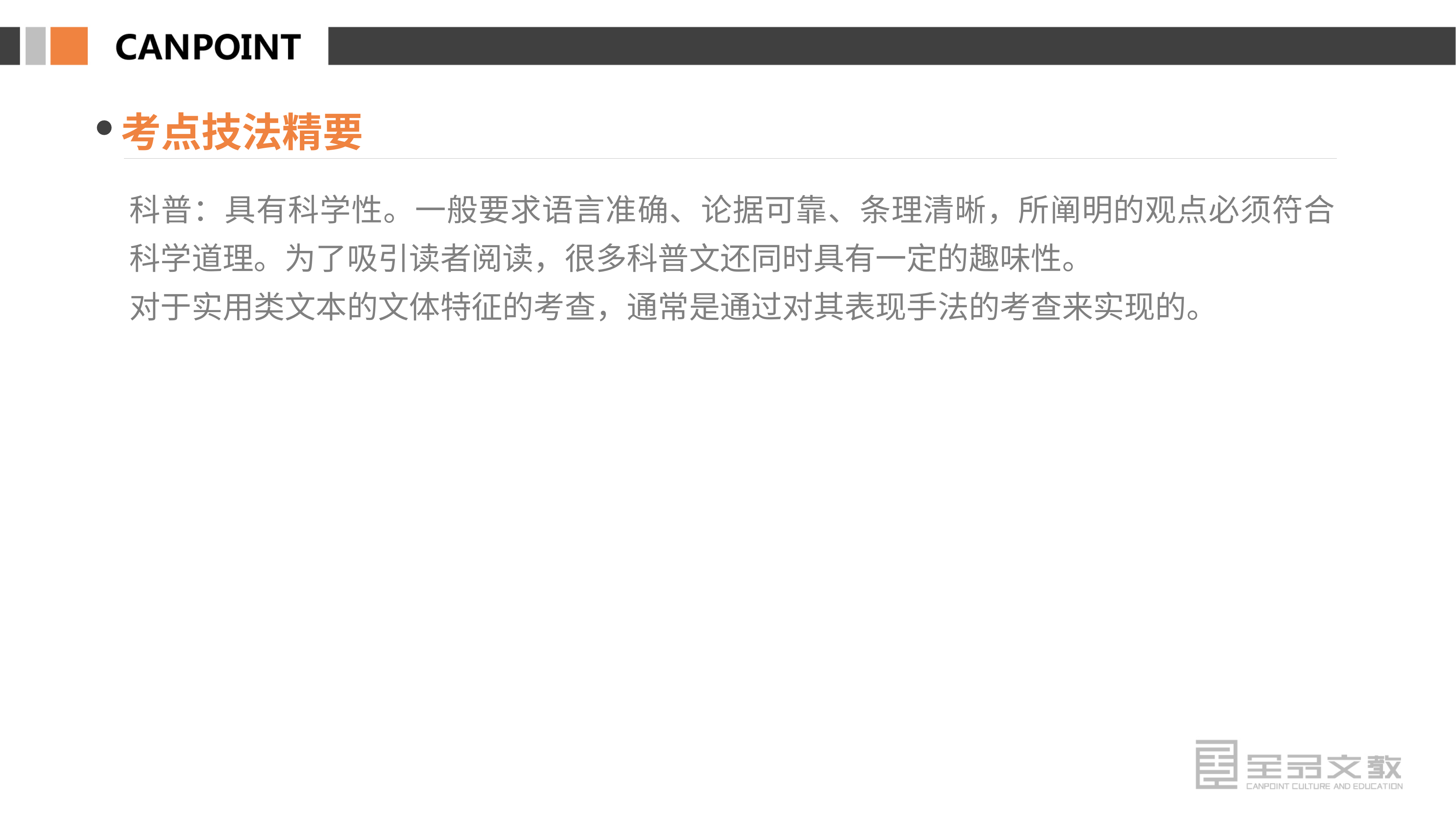

考点技法精要

科普：具有科学性。一般要求语言准确、论据可靠、条理清晰，所阐明的观点必须符合科学道理。为了吸引读者阅读，很多科普文还同时具有一定的趣味性。
对于实用类文本的文体特征的考查，通常是通过对其表现手法的考查来实现的。